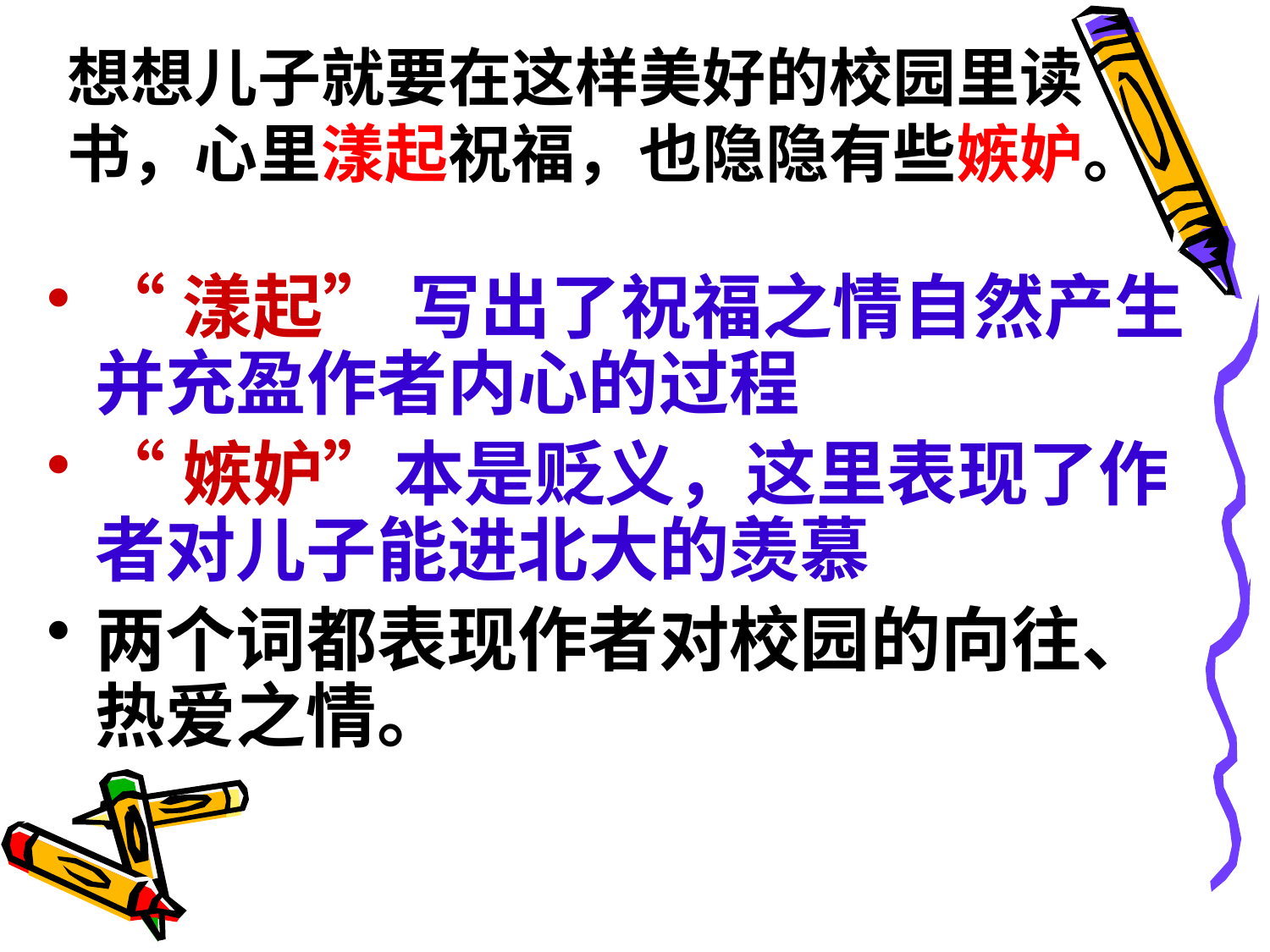

# 想想儿子就要在这样美好的校园里读书，心里漾起祝福，也隐隐有些嫉妒。
“漾起” 写出了祝福之情自然产生并充盈作者内心的过程
“嫉妒”本是贬义，这里表现了作者对儿子能进北大的羡慕
两个词都表现作者对校园的向往、热爱之情。